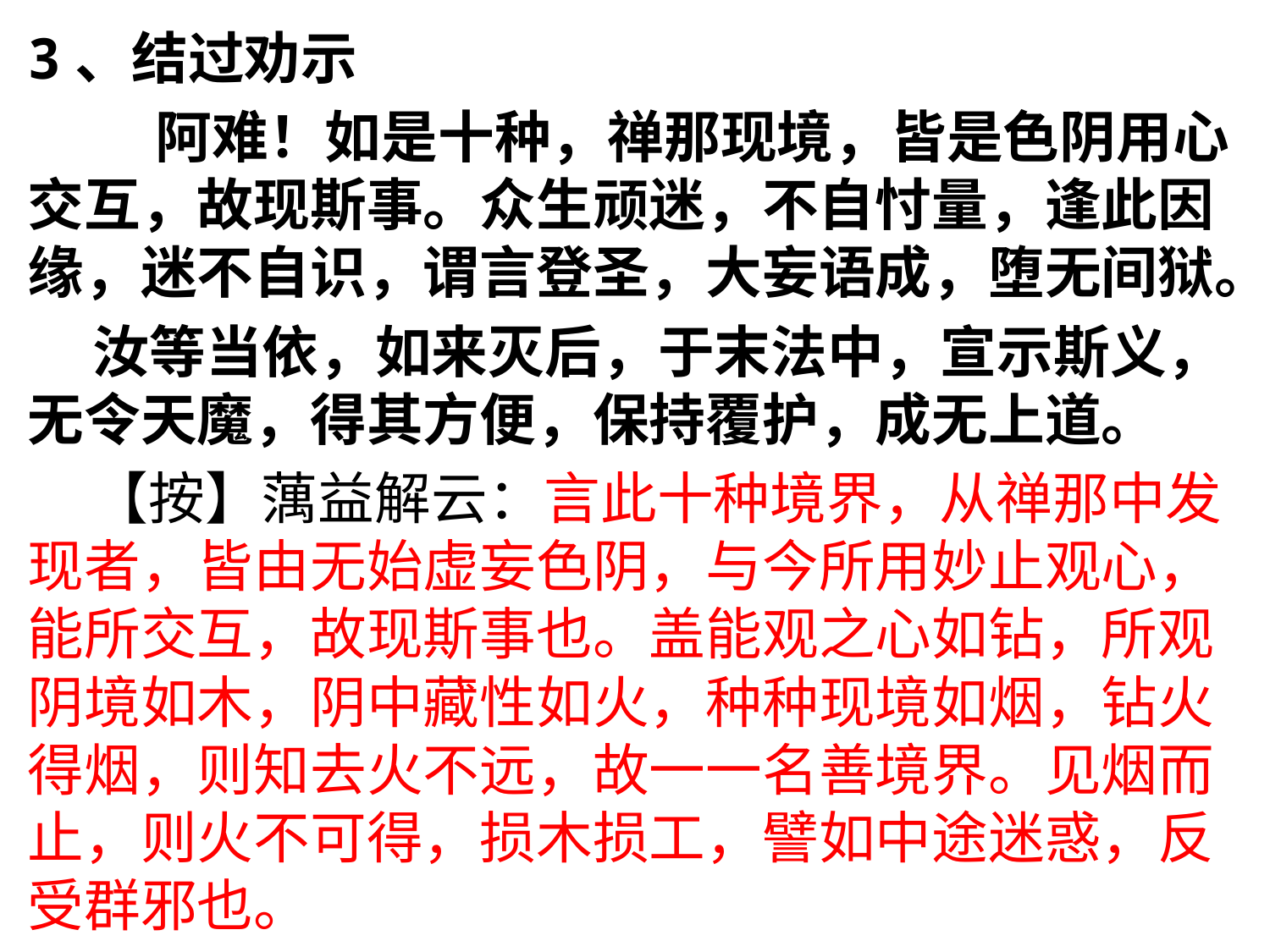

3、结过劝示
         阿难！如是十种，禅那现境，皆是色阴用心交互，故现斯事。众生顽迷，不自忖量，逢此因缘，迷不自识，谓言登圣，大妄语成，堕无间狱。
    汝等当依，如来灭后，于末法中，宣示斯义，无令天魔，得其方便，保持覆护，成无上道。
    【按】蕅益解云：言此十种境界，从禅那中发现者，皆由无始虚妄色阴，与今所用妙止观心，能所交互，故现斯事也。盖能观之心如钻，所观阴境如木，阴中藏性如火，种种现境如烟，钻火得烟，则知去火不远，故一一名善境界。见烟而止，则火不可得，损木损工，譬如中途迷惑，反受群邪也。